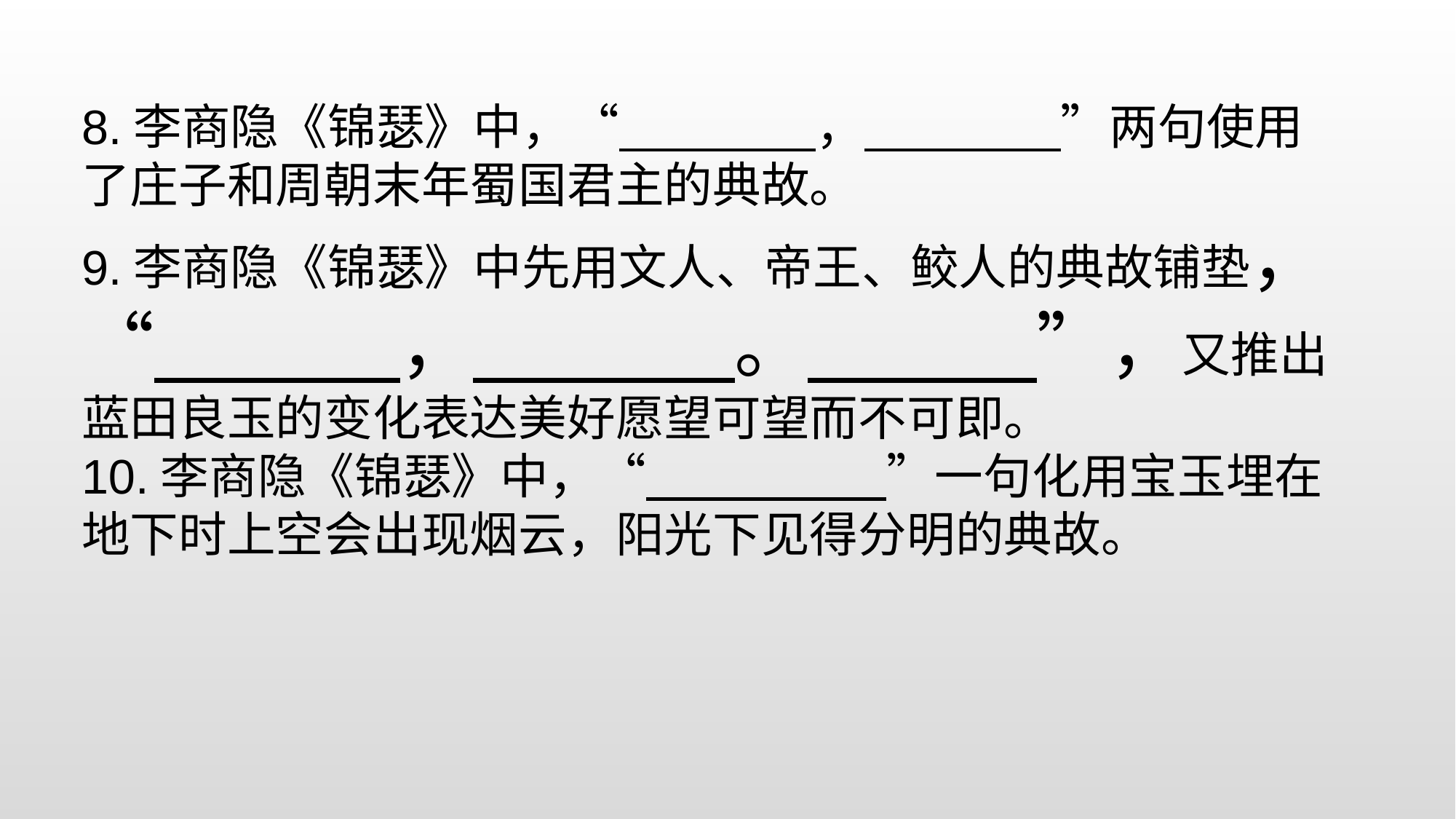

8.李商隐《锦瑟》中，“                  ，                  ”两句使用了庄子和周朝末年蜀国君主的典故。
9.李商隐《锦瑟》中先用文人、帝王、鲛人的典故铺垫，“               ，                。              ”，又推出蓝田良玉的变化表达美好愿望可望而不可即。
10.李商隐《锦瑟》中，“                      ”一句化用宝玉埋在地下时上空会出现烟云，阳光下见得分明的典故。